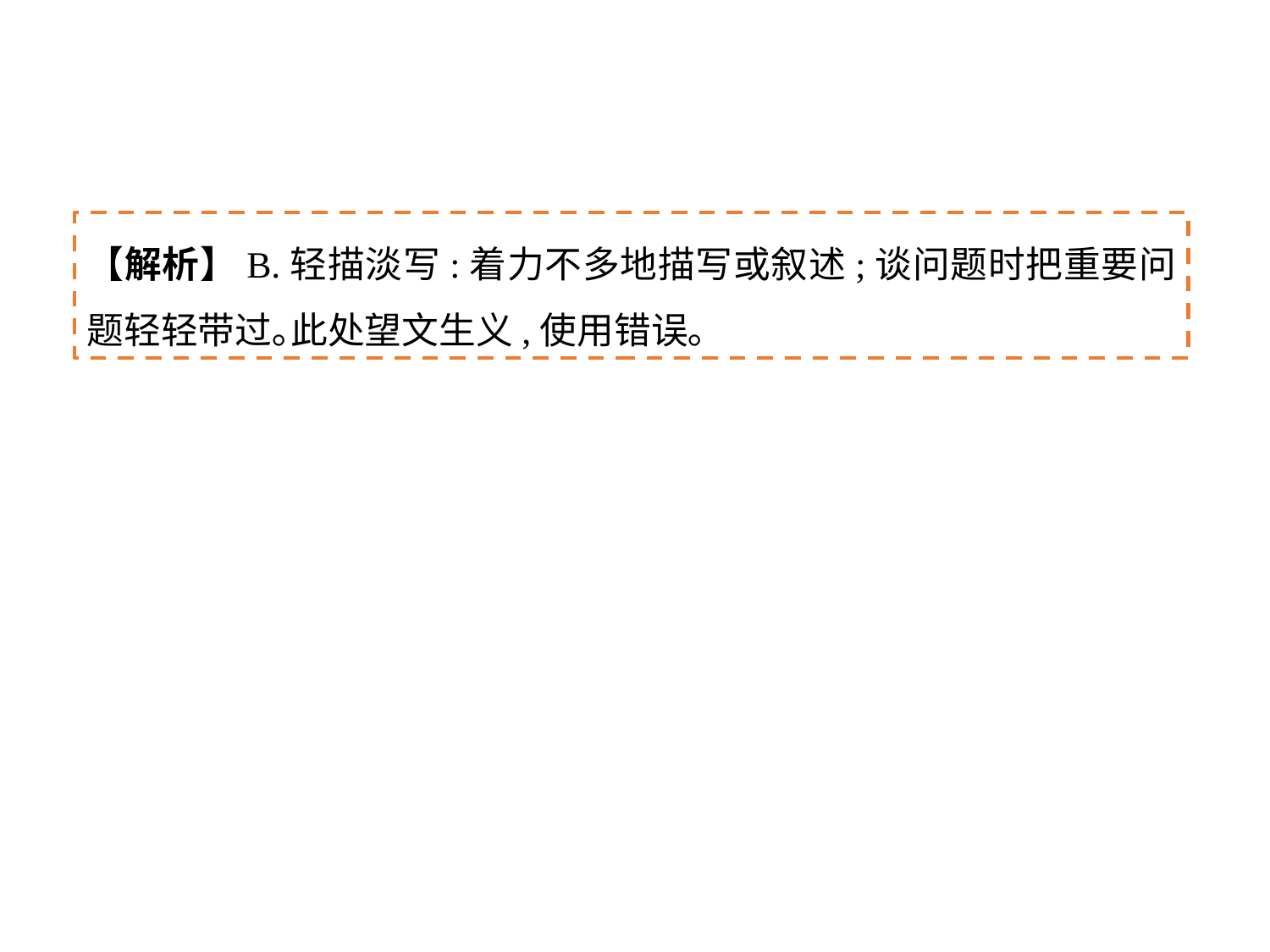

【解析】B.轻描淡写:着力不多地描写或叙述;谈问题时把重要问题轻轻带过｡此处望文生义,使用错误｡